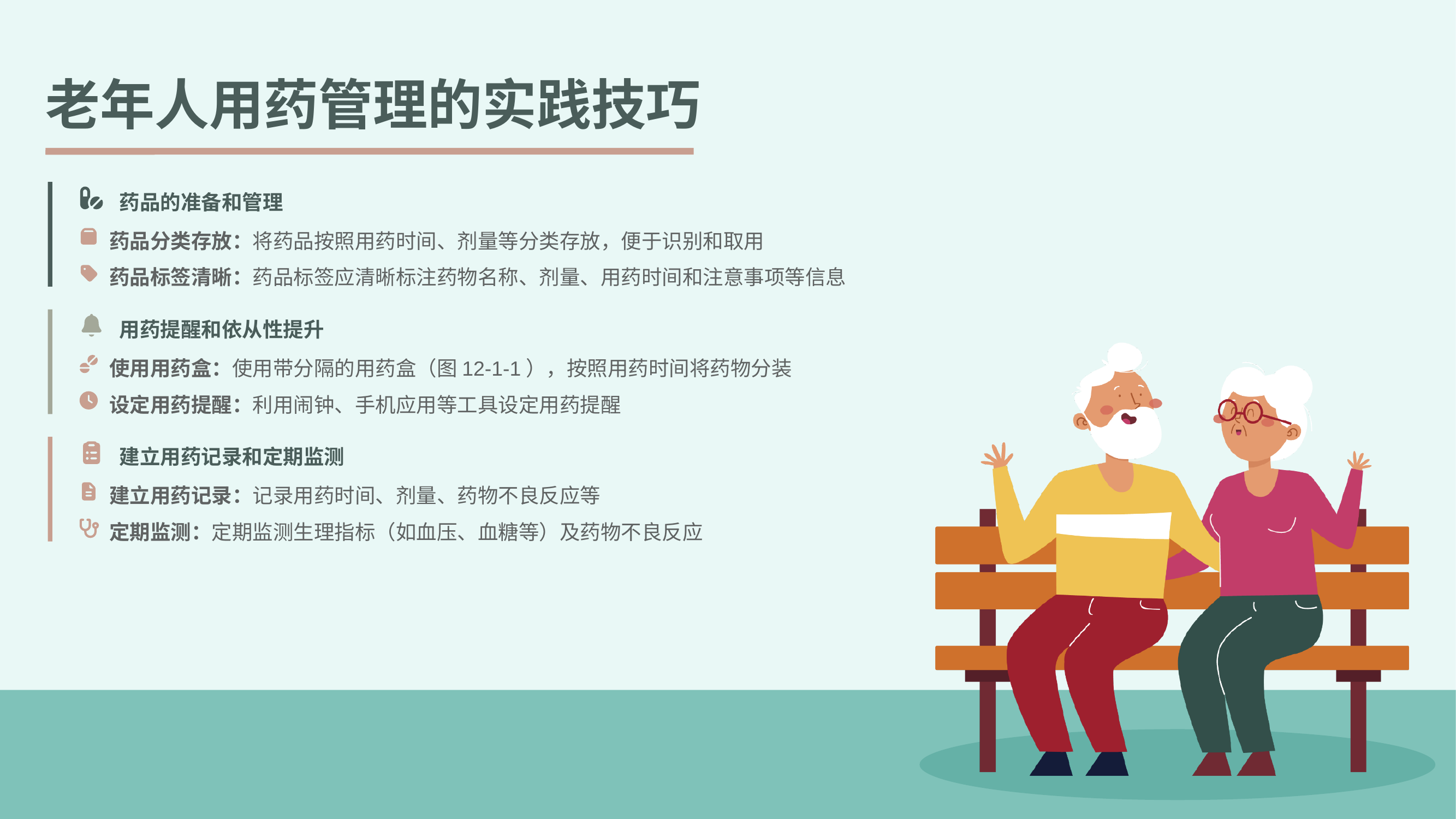

老年人用药管理的实践技巧

药品的准备和管理

药品分类存放：将药品按照用药时间、剂量等分类存放，便于识别和取用

药品标签清晰：药品标签应清晰标注药物名称、剂量、用药时间和注意事项等信息

用药提醒和依从性提升

使用用药盒：使用带分隔的用药盒（图12-1-1），按照用药时间将药物分装

设定用药提醒：利用闹钟、手机应用等工具设定用药提醒

建立用药记录和定期监测

建立用药记录：记录用药时间、剂量、药物不良反应等

定期监测：定期监测生理指标（如血压、血糖等）及药物不良反应